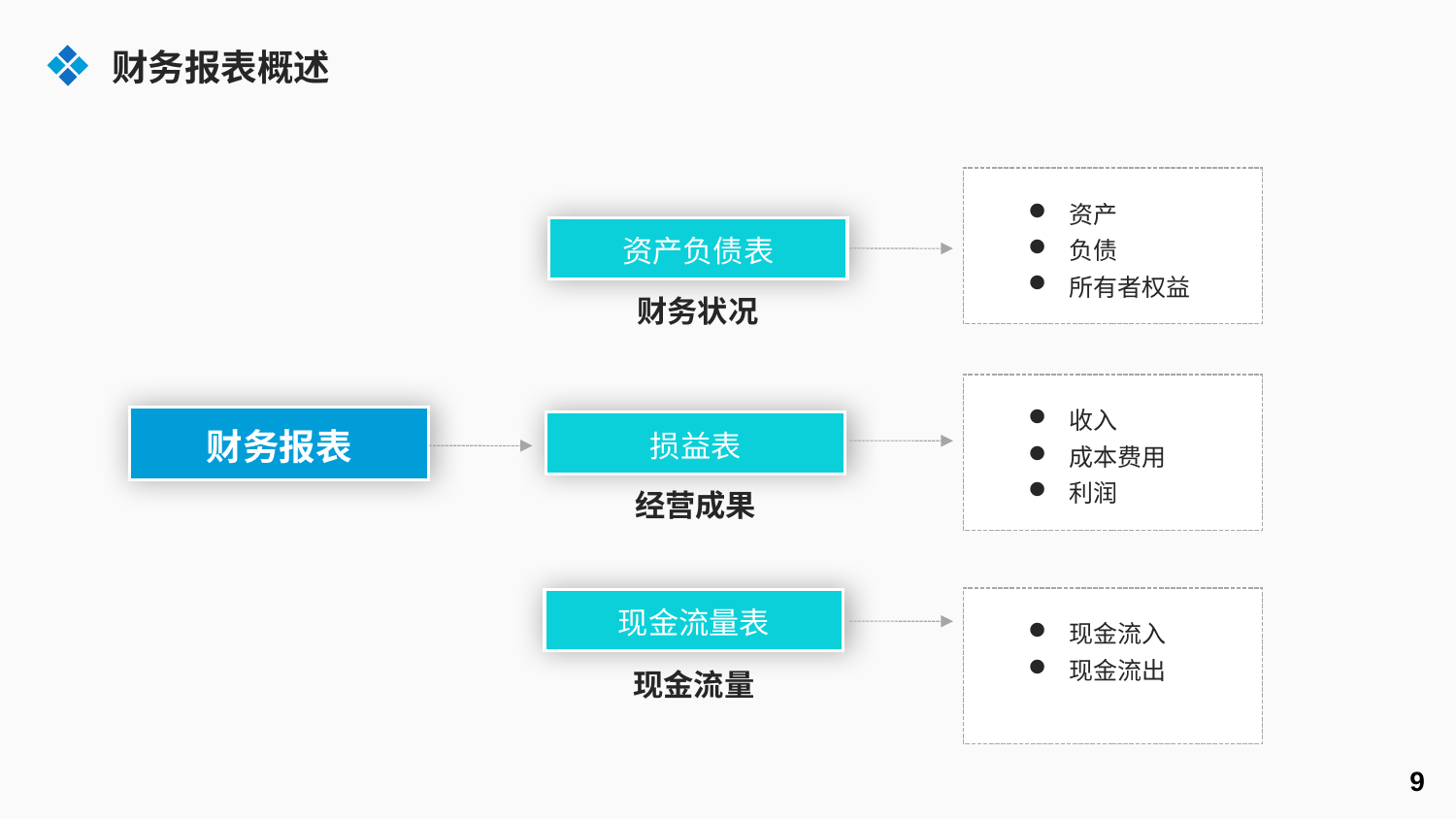

财务报表概述

资产
负债
所有者权益

资产负债表
财务状况

收入
成本费用
利润

财务报表
损益表
经营成果

现金流入
现金流出

现金流量表
现金流量
9